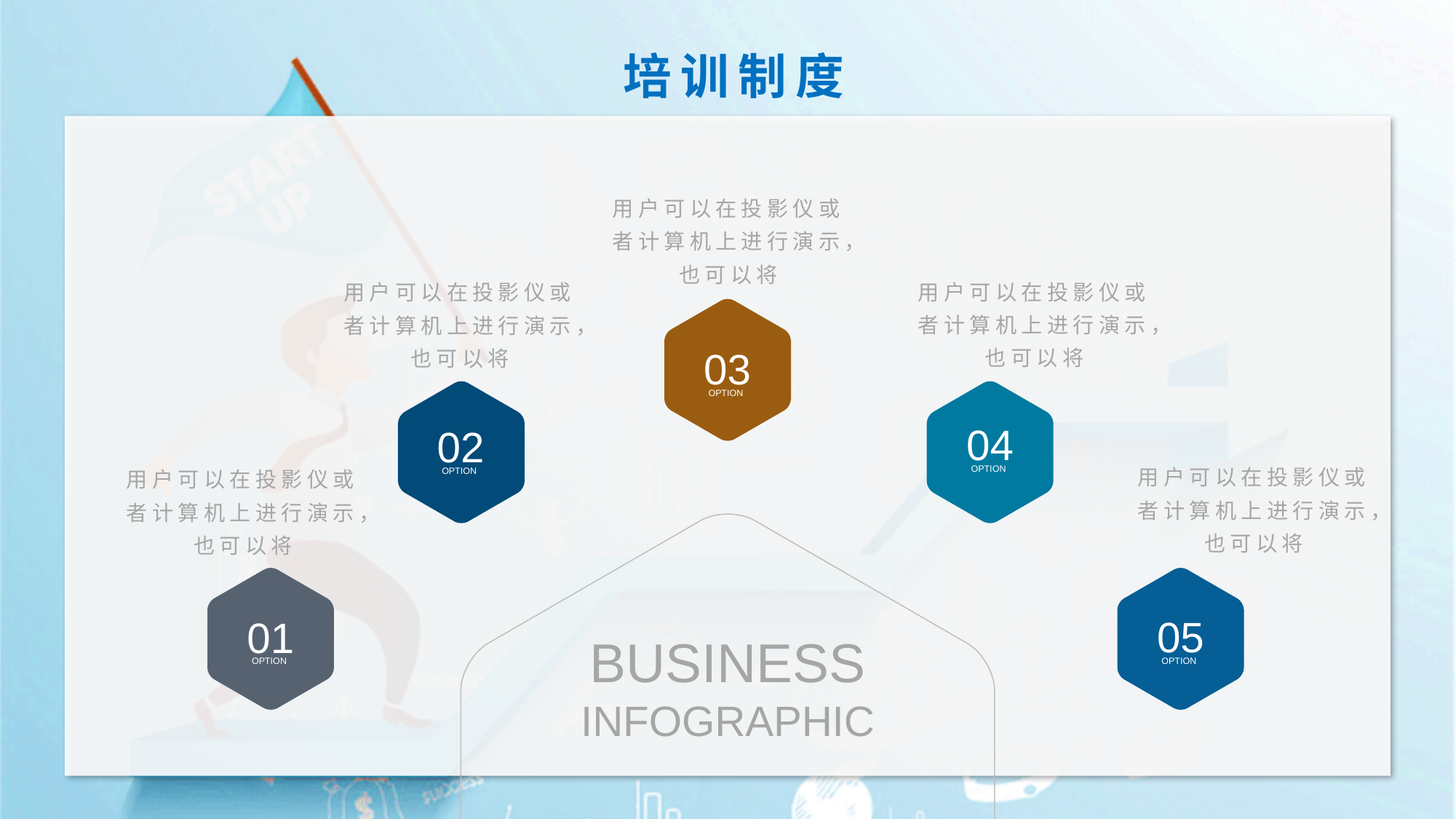

培训制度

用户可以在投影仪或者计算机上进行演示，也可以将

用户可以在投影仪或者计算机上进行演示，也可以将

用户可以在投影仪或者计算机上进行演示，也可以将

03
OPTION

04
OPTION
02
OPTION

用户可以在投影仪或者计算机上进行演示，也可以将

用户可以在投影仪或者计算机上进行演示，也可以将

05
OPTION
01
OPTION
BUSINESS
INFOGRAPHIC